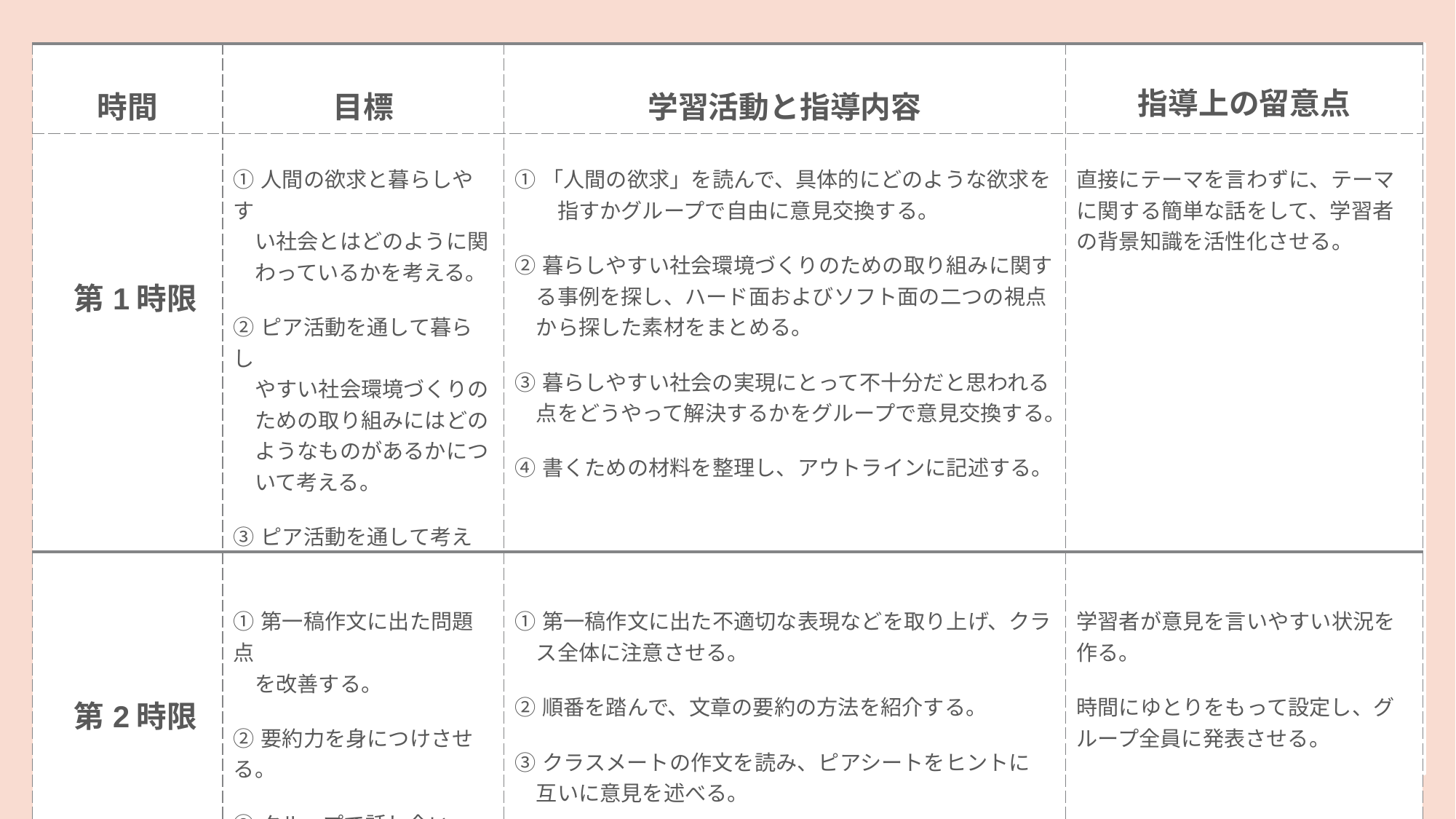

| 時間 | 目標 | 学習活動と指導内容 | 指導上の留意点 |
| --- | --- | --- | --- |
| 第1時限 | ①人間の欲求と暮らしやす 　い社会とはどのように関 　わっているかを考える。 ②ピア活動を通して暮らし 　やすい社会環境づくりの 　ための取り組みにはどの 　ようなものがあるかにつ 　いて考える。 ③ピア活動を通して考え方 　を広げる。 | ①「人間の欲求」を読んで、具体的にどのような欲求を 　　指すかグループで自由に意見交換する。　 ②暮らしやすい社会環境づくりのための取り組みに関す 　る事例を探し、ハード面およびソフト面の二つの視点 　から探した素材をまとめる。 ③暮らしやすい社会の実現にとって不十分だと思われる 　点をどうやって解決するかをグループで意見交換する。 ④書くための材料を整理し、アウトラインに記述する。 | 直接にテーマを言わずに、テーマに関する簡単な話をして、学習者の背景知識を活性化させる。 |
| 第2時限 | ①第一稿作文に出た問題点 　を改善する。 ②要約力を身につけさせる。 ③クループで話し合い、意 　見交換を通して、第一稿 　を練り直す。 | ①第一稿作文に出た不適切な表現などを取り上げ、クラ 　ス全体に注意させる。 ②順番を踏んで、文章の要約の方法を紹介する。 ③クラスメートの作文を読み、ピアシートをヒントに 　互いに意見を述べる。 | 学習者が意見を言いやすい状況を作る。 時間にゆとりをもって設定し、グループ全員に発表させる。 |